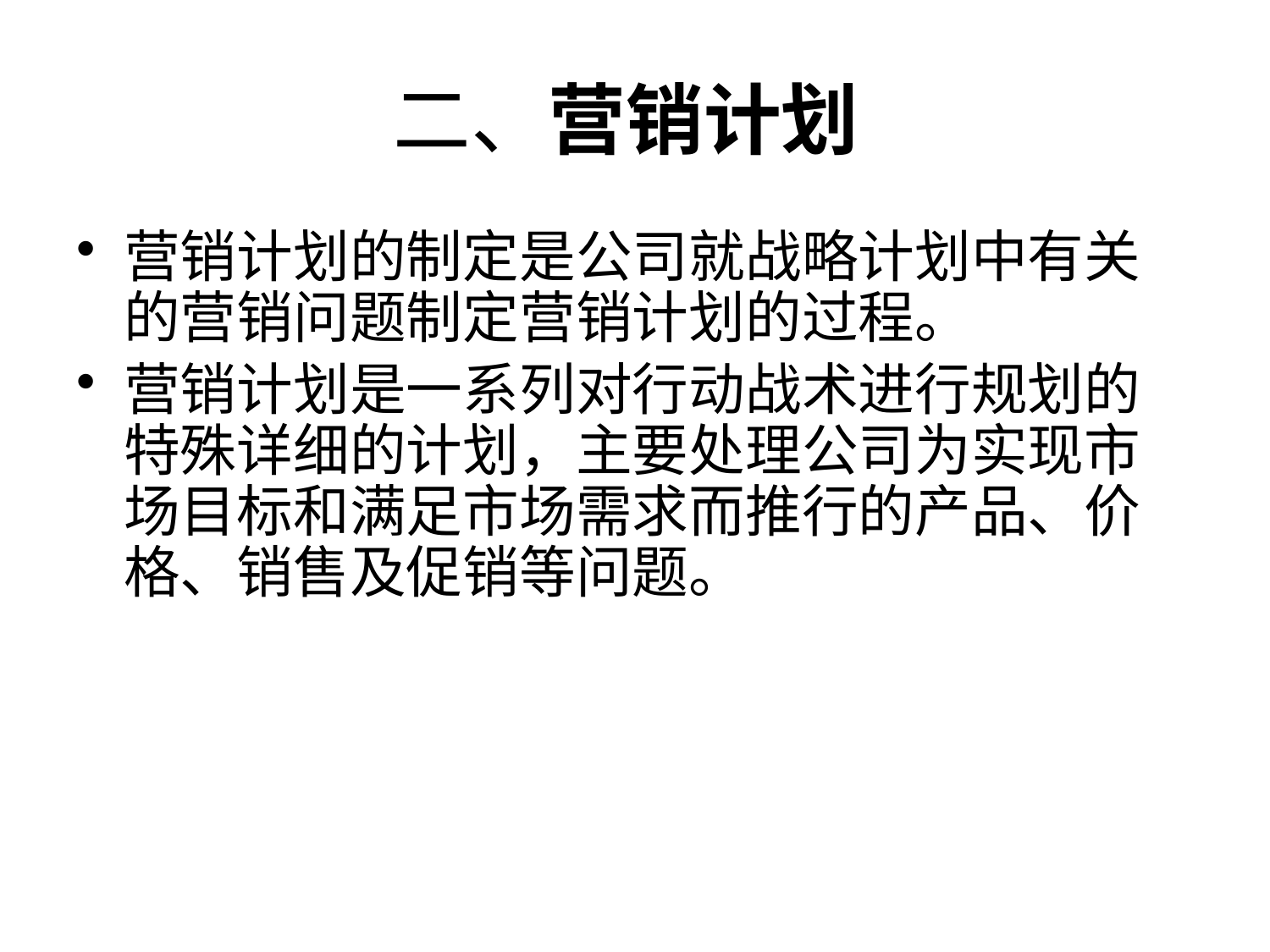

# 二、营销计划
营销计划的制定是公司就战略计划中有关的营销问题制定营销计划的过程。
营销计划是一系列对行动战术进行规划的特殊详细的计划，主要处理公司为实现市场目标和满足市场需求而推行的产品、价格、销售及促销等问题。